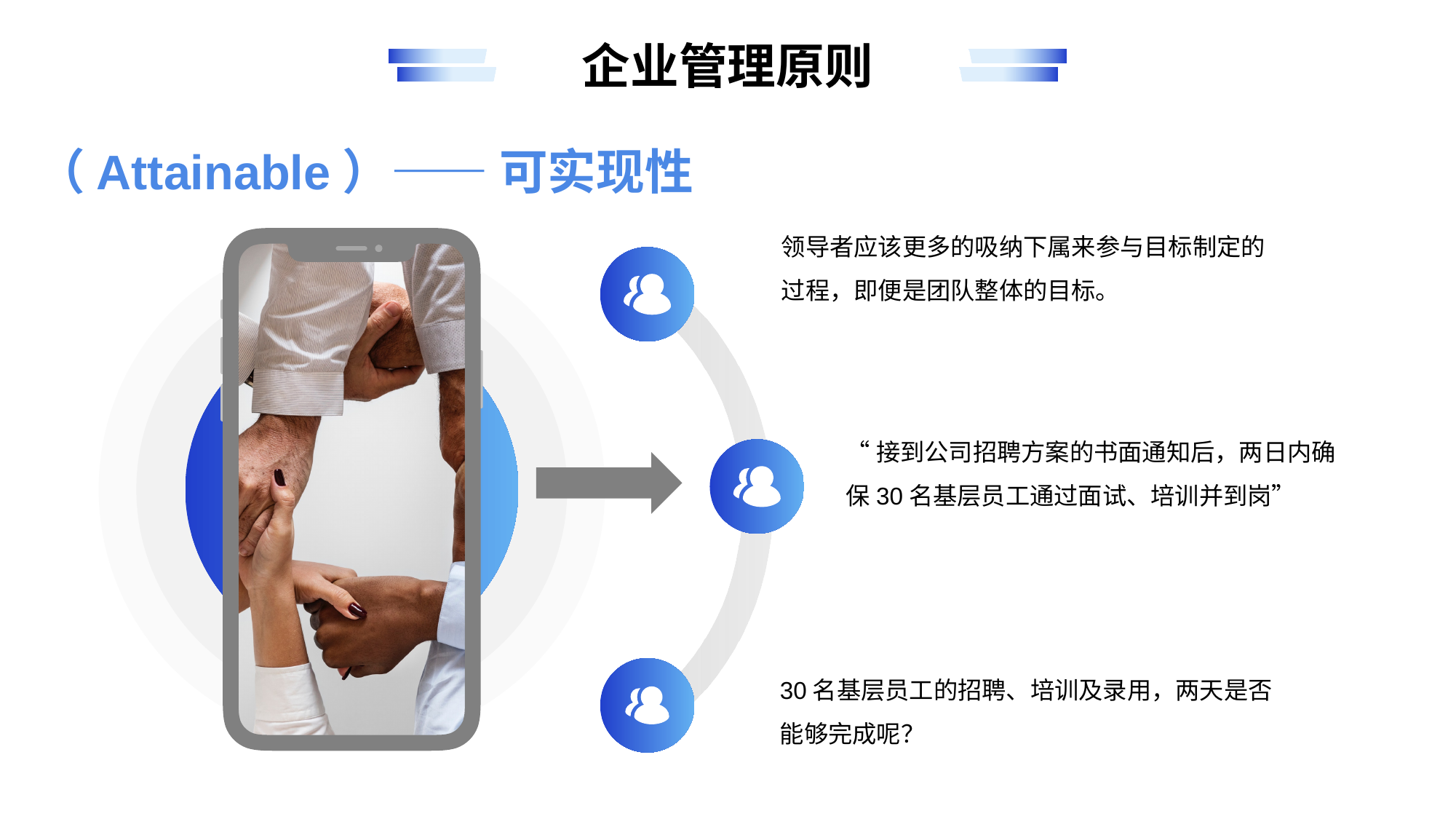

企业管理原则

（Attainable）—— 可实现性
领导者应该更多的吸纳下属来参与目标制定的过程，即便是团队整体的目标。

“接到公司招聘方案的书面通知后，两日内确保30名基层员工通过面试、培训并到岗”

30名基层员工的招聘、培训及录用，两天是否能够完成呢？